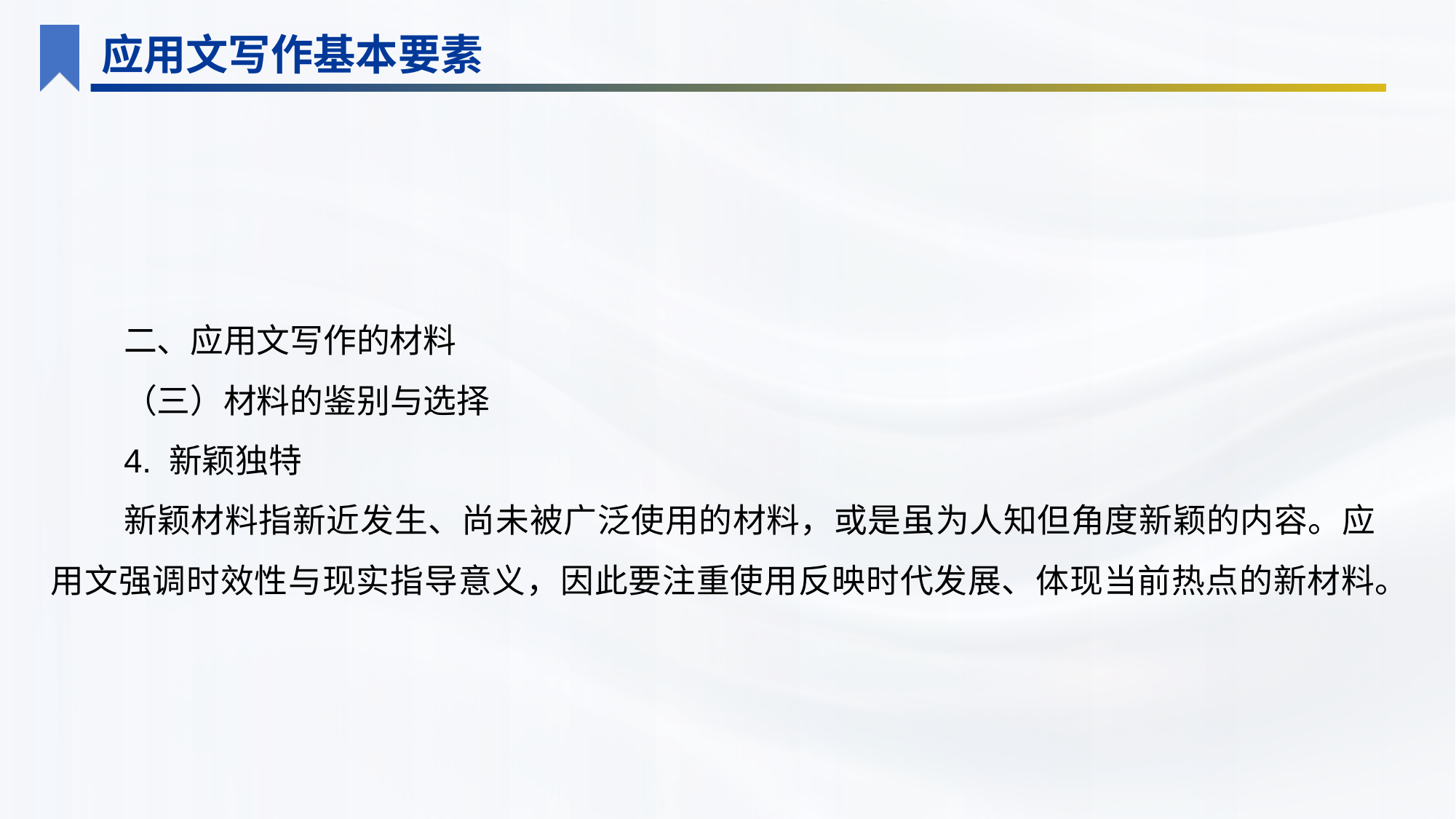

应用文写作基本要素
二、应用文写作的材料
（三）材料的鉴别与选择
4. 新颖独特
新颖材料指新近发生、尚未被广泛使用的材料，或是虽为人知但角度新颖的内容。应用文强调时效性与现实指导意义，因此要注重使用反映时代发展、体现当前热点的新材料。